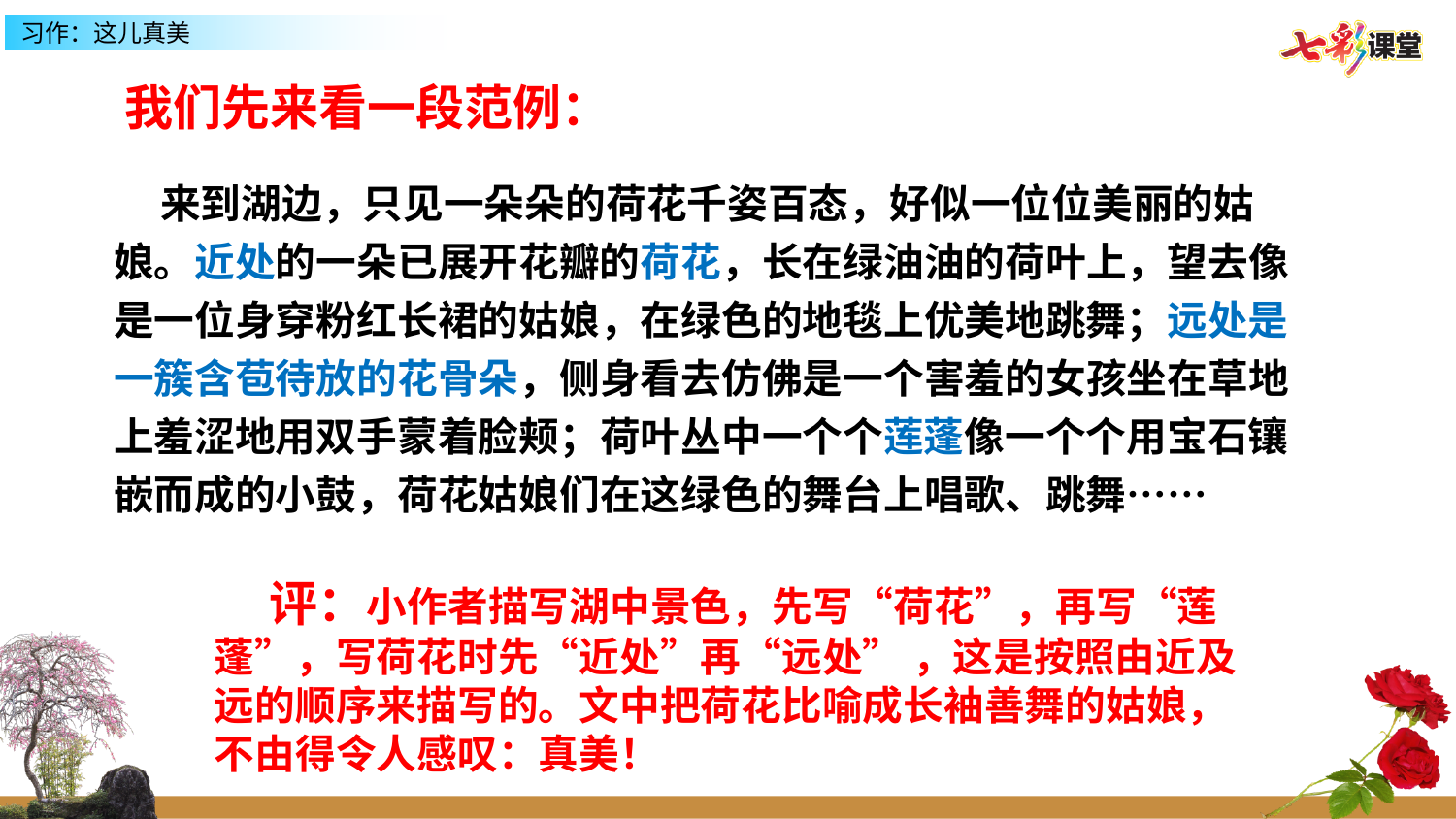

我们先来看一段范例：
    来到湖边，只见一朵朵的荷花千姿百态，好似一位位美丽的姑娘。近处的一朵已展开花瓣的荷花，长在绿油油的荷叶上，望去像是一位身穿粉红长裙的姑娘，在绿色的地毯上优美地跳舞；远处是一簇含苞待放的花骨朵，侧身看去仿佛是一个害羞的女孩坐在草地上羞涩地用双手蒙着脸颊；荷叶丛中一个个莲蓬像一个个用宝石镶嵌而成的小鼓，荷花姑娘们在这绿色的舞台上唱歌、跳舞……
    评：小作者描写湖中景色，先写“荷花”，再写“莲蓬”，写荷花时先“近处”再“远处” ，这是按照由近及远的顺序来描写的。文中把荷花比喻成长袖善舞的姑娘，不由得令人感叹：真美！